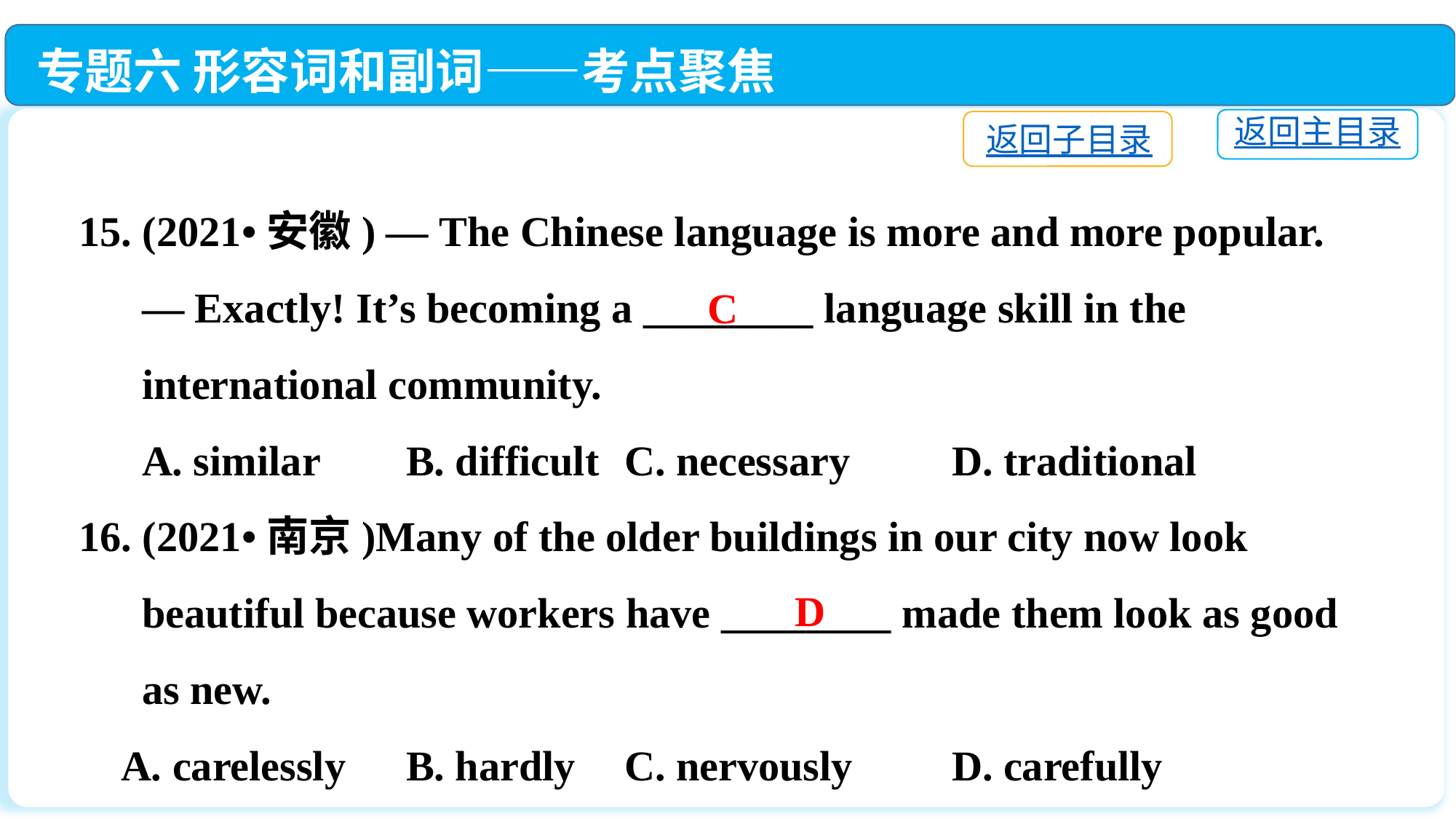

专题六 形容词和副词——考点聚焦

返回主目录

返回子目录
15. (2021•安徽) — The Chinese language is more and more popular.
      — Exactly! It’s becoming a ________ language skill in the
      international community.
      A. similar	B. difficult	C. necessary	D. traditional
16. (2021•南京)Many of the older buildings in our city now look
      beautiful because workers have ________ made them look as good
      as new.
    A. carelessly	B. hardly	C. nervously	D. carefully
C
D